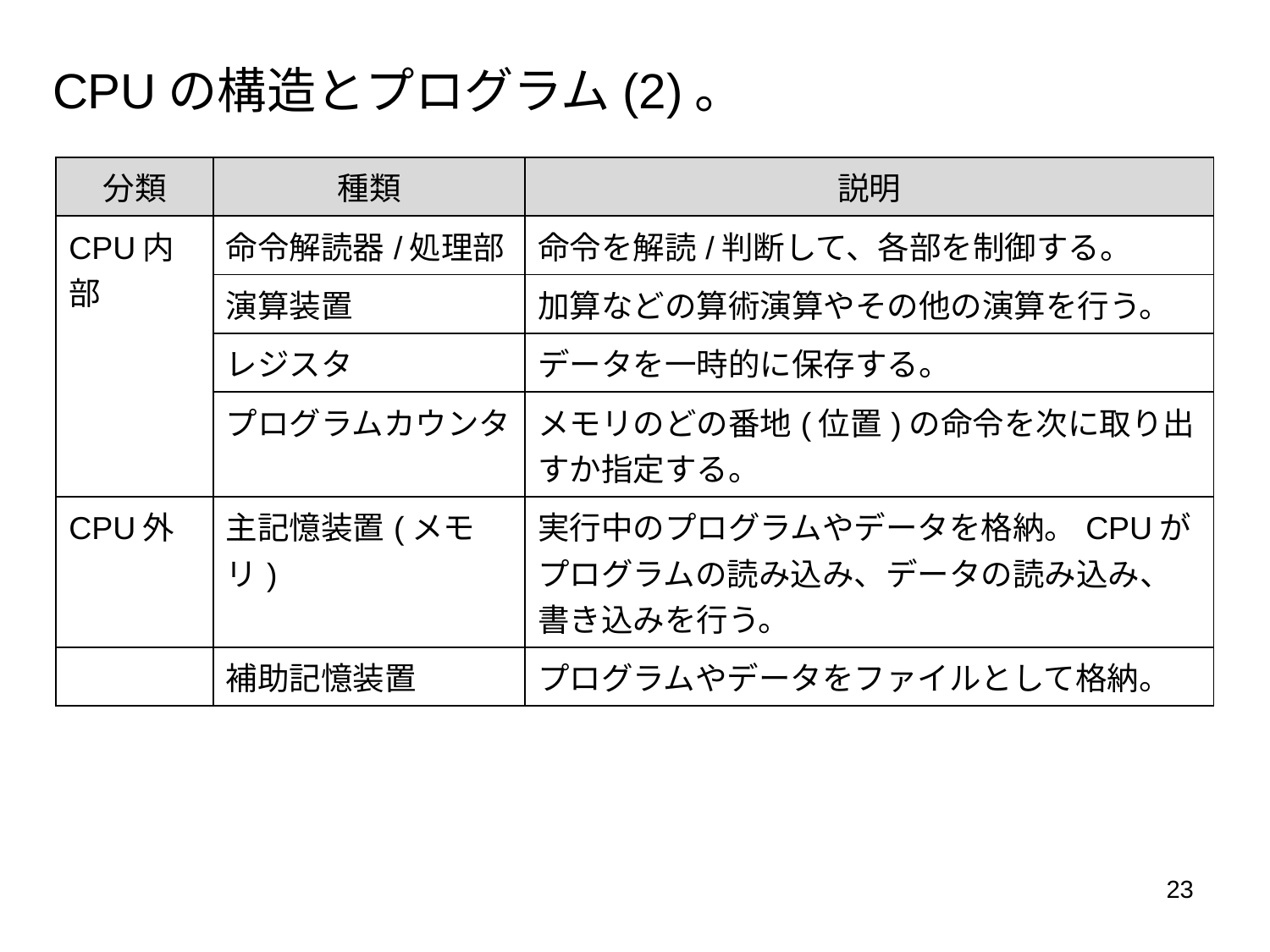

CPUの構造とプログラム(2)。
| 分類 | 種類 | 説明 |
| --- | --- | --- |
| CPU内部 | 命令解読器/処理部 | 命令を解読/判断して、各部を制御する。 |
|  | 演算装置 | 加算などの算術演算やその他の演算を行う。 |
|  | レジスタ | データを一時的に保存する。 |
|  | プログラムカウンタ | メモリのどの番地(位置)の命令を次に取り出すか指定する。 |
| CPU外 | 主記憶装置(メモリ) | 実行中のプログラムやデータを格納。CPUがプログラムの読み込み、データの読み込み、書き込みを行う。 |
|  | 補助記憶装置 | プログラムやデータをファイルとして格納。 |
23